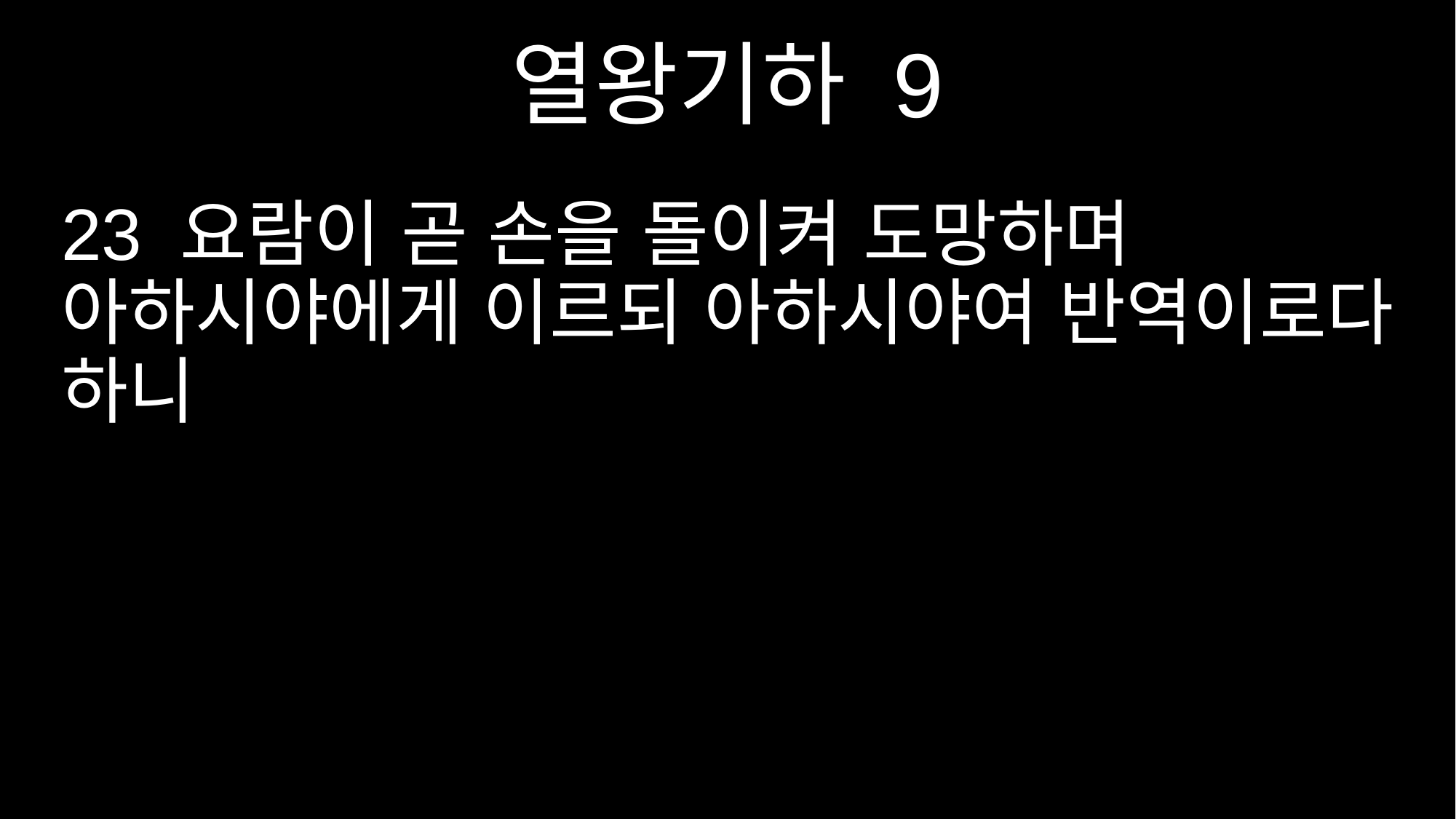

열왕기하 9
23 요람이 곧 손을 돌이켜 도망하며 아하시야에게 이르되 아하시야여 반역이로다 하니